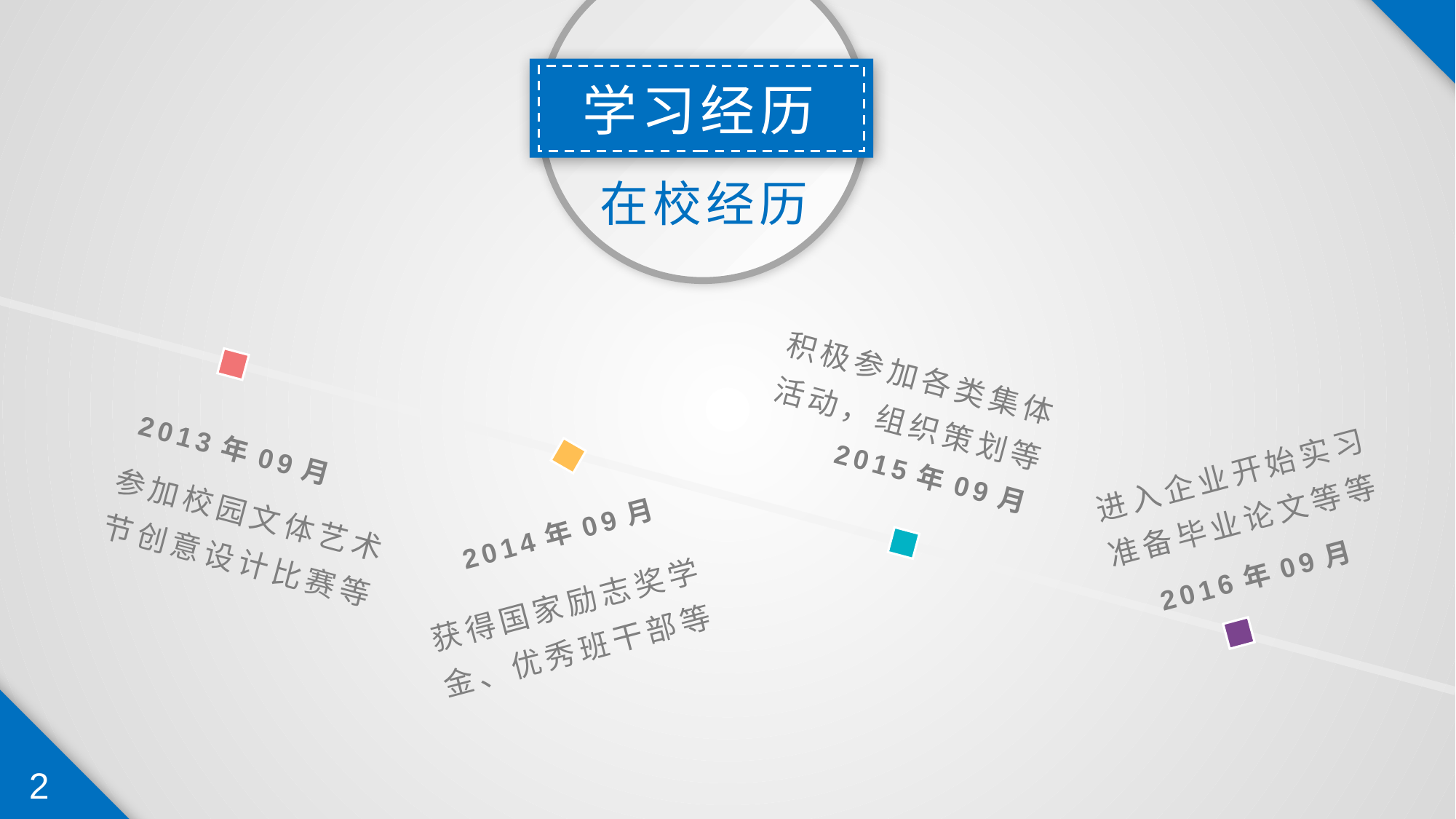

学习经历
在校经历
积极参加各类集体 活动，组织策划等

2013年09月
进入企业开始实习
准备毕业论文等等

2015年09月

参加校园文体艺术节创意设计比赛等

2014年09月

2016年09月
获得国家励志奖学金、优秀班干部等

2